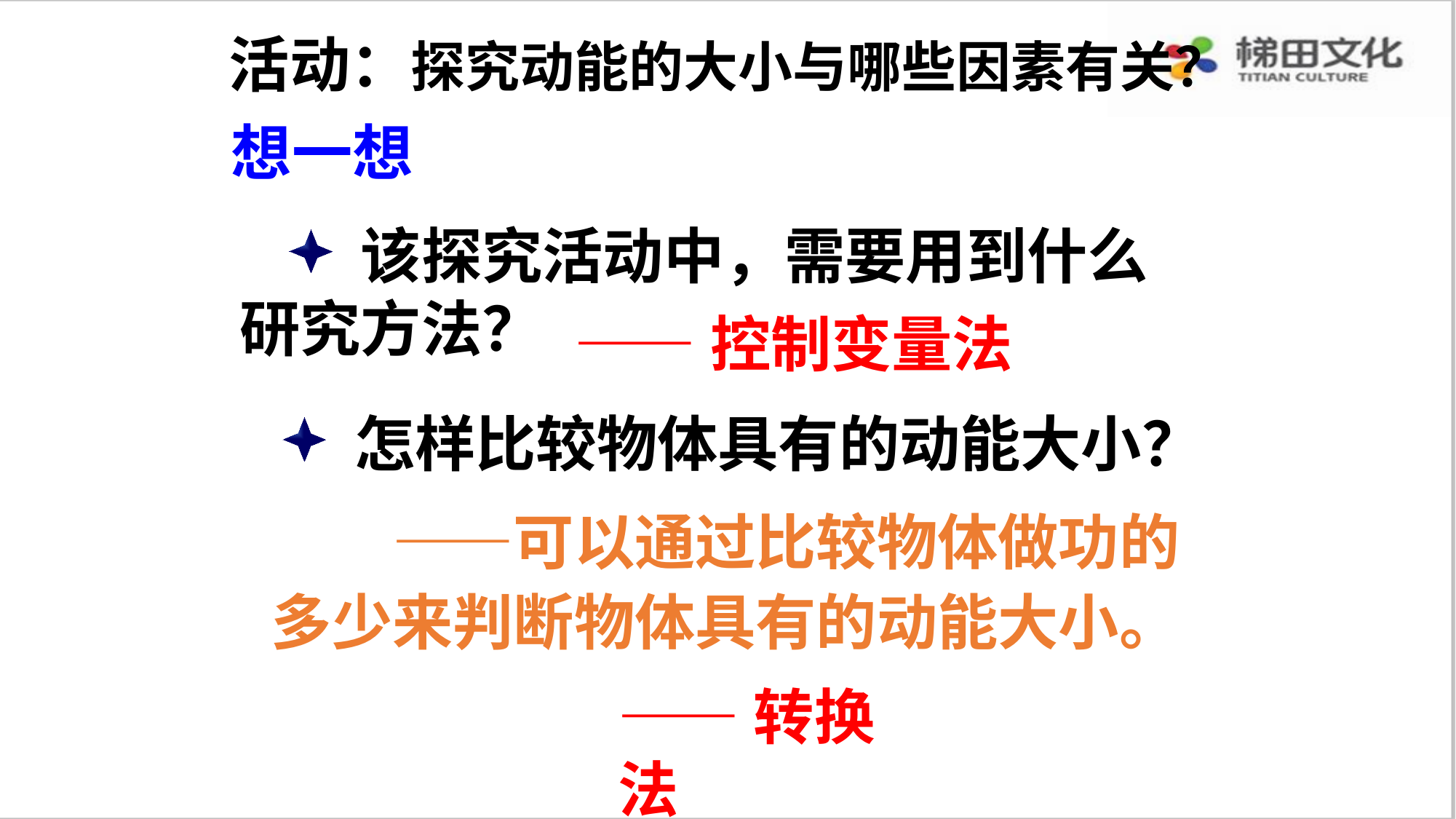

活动：探究动能的大小与哪些因素有关？
想一想
　　该探究活动中，需要用到什么研究方法？

——控制变量法
　　怎样比较物体具有的动能大小？

　　——可以通过比较物体做功的多少来判断物体具有的动能大小。
——转换法